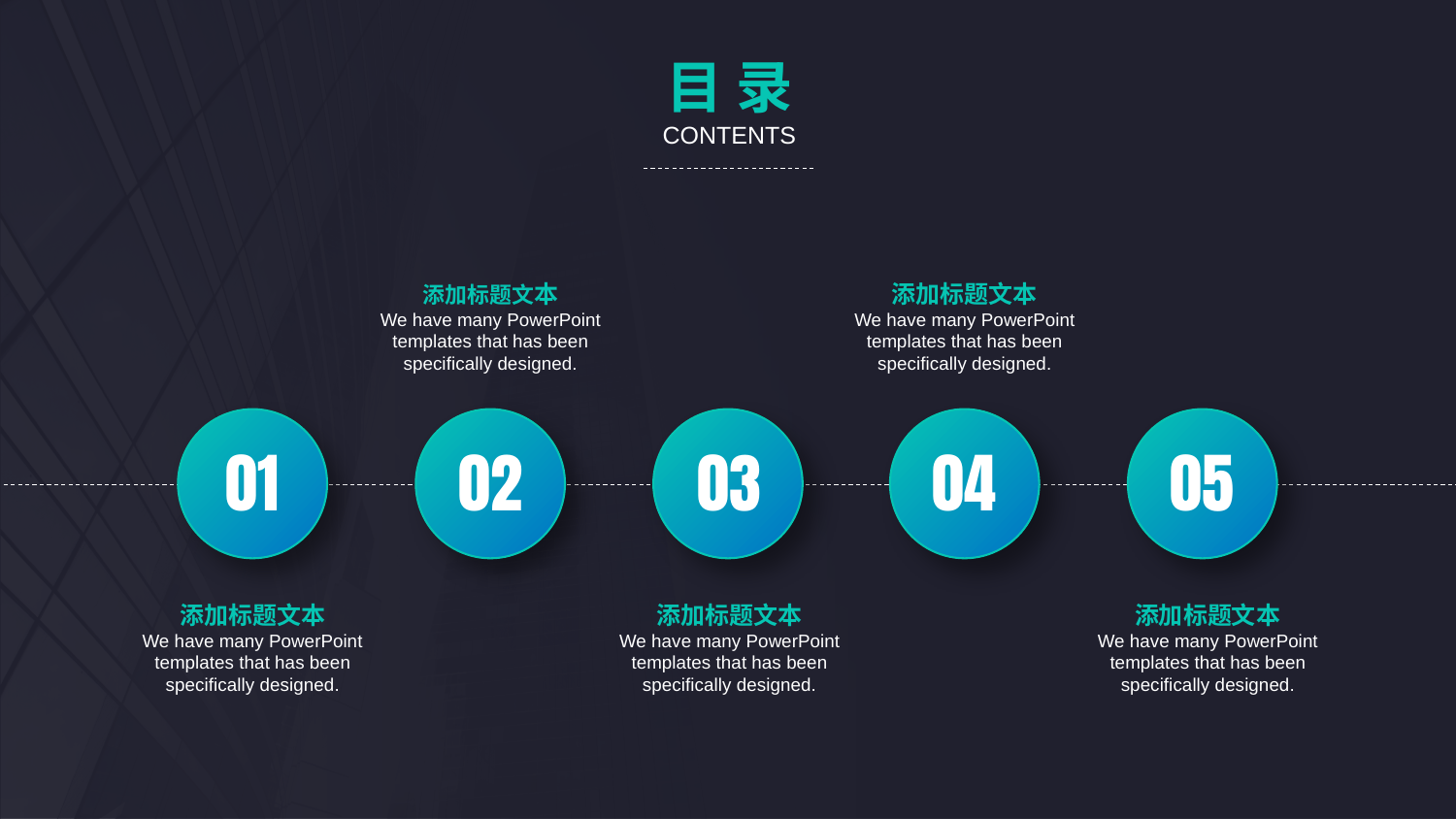

目 录
CONTENTS
添加标题文本
We have many PowerPoint templates that has been specifically designed.
添加标题文本
We have many PowerPoint templates that has been specifically designed.

01
02
03
04
05
添加标题文本
We have many PowerPoint templates that has been specifically designed.
添加标题文本
We have many PowerPoint templates that has been specifically designed.
添加标题文本
We have many PowerPoint templates that has been specifically designed.